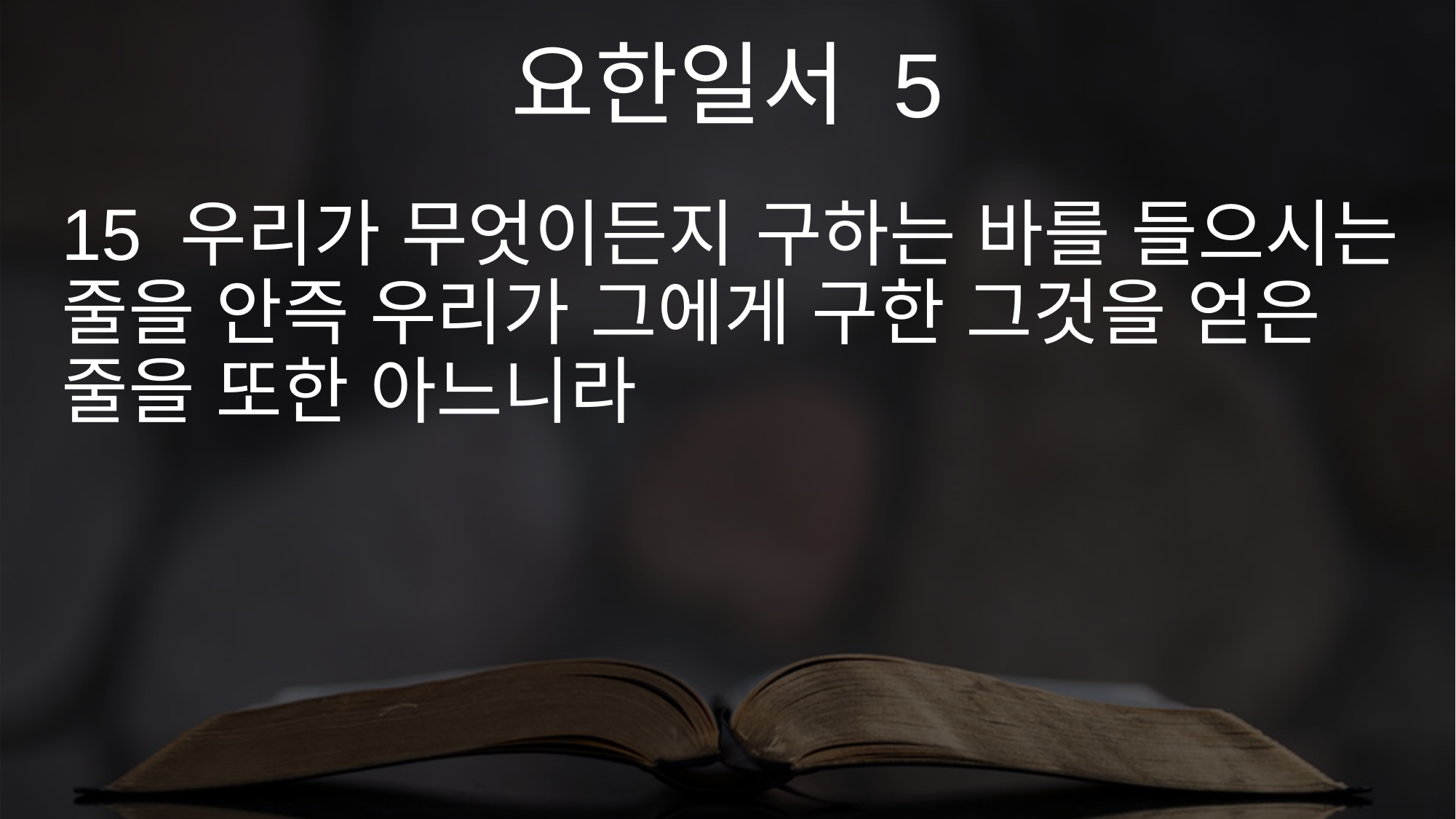

요한일서 5
15 우리가 무엇이든지 구하는 바를 들으시는 줄을 안즉 우리가 그에게 구한 그것을 얻은 줄을 또한 아느니라